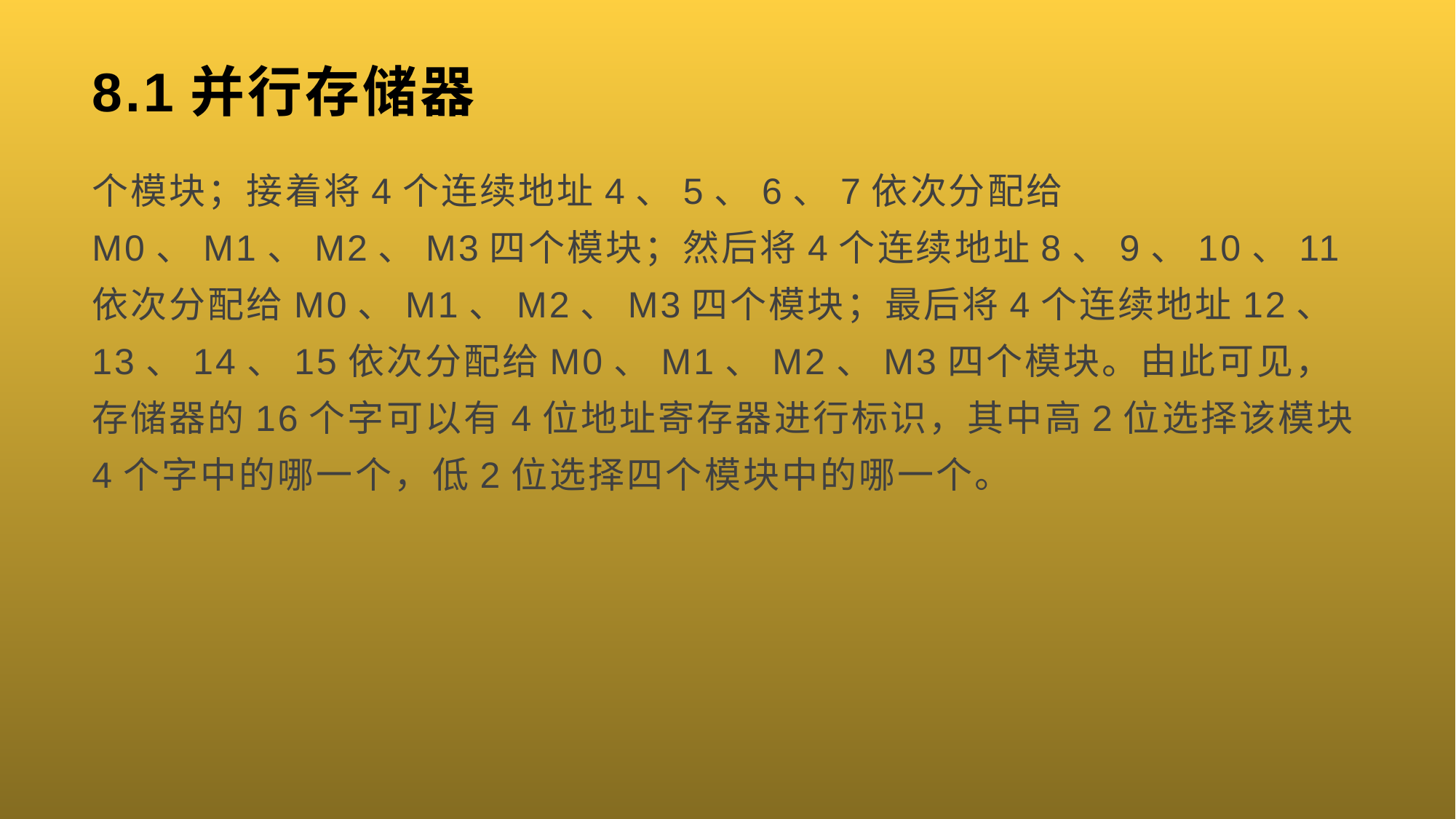

# 8.1并行存储器
个模块；接着将4个连续地址4、5、6、7依次分配给M0、M1、M2、M3四个模块；然后将4个连续地址8、9、10、11依次分配给M0、M1、M2、M3四个模块；最后将4个连续地址12、13、14、15依次分配给M0、M1、M2、M3四个模块。由此可见，存储器的16个字可以有4位地址寄存器进行标识，其中高2位选择该模块4个字中的哪一个，低2位选择四个模块中的哪一个。